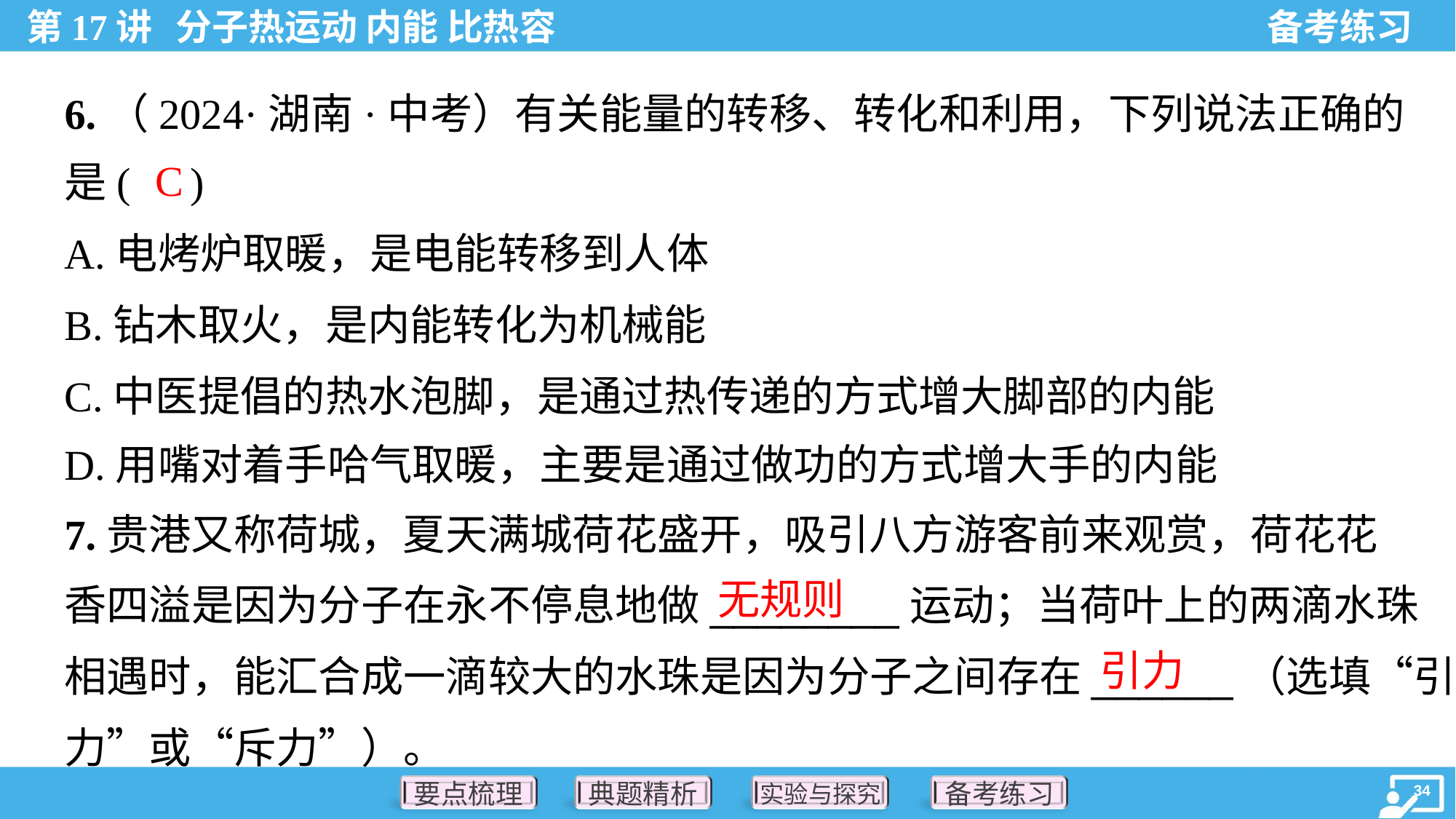

6.（2024·湖南·中考）有关能量的转移、转化和利用，下列说法正确的
是(     )
C
A.电烤炉取暖，是电能转移到人体
B.钻木取火，是内能转化为机械能
C.中医提倡的热水泡脚，是通过热传递的方式增大脚部的内能
D.用嘴对着手哈气取暖，主要是通过做功的方式增大手的内能
7.贵港又称荷城，夏天满城荷花盛开，吸引八方游客前来观赏，荷花花
香四溢是因为分子在永不停息地做________运动；当荷叶上的两滴水珠
相遇时，能汇合成一滴较大的水珠是因为分子之间存在______（选填“引
力”或“斥力”）。
无规则
引力